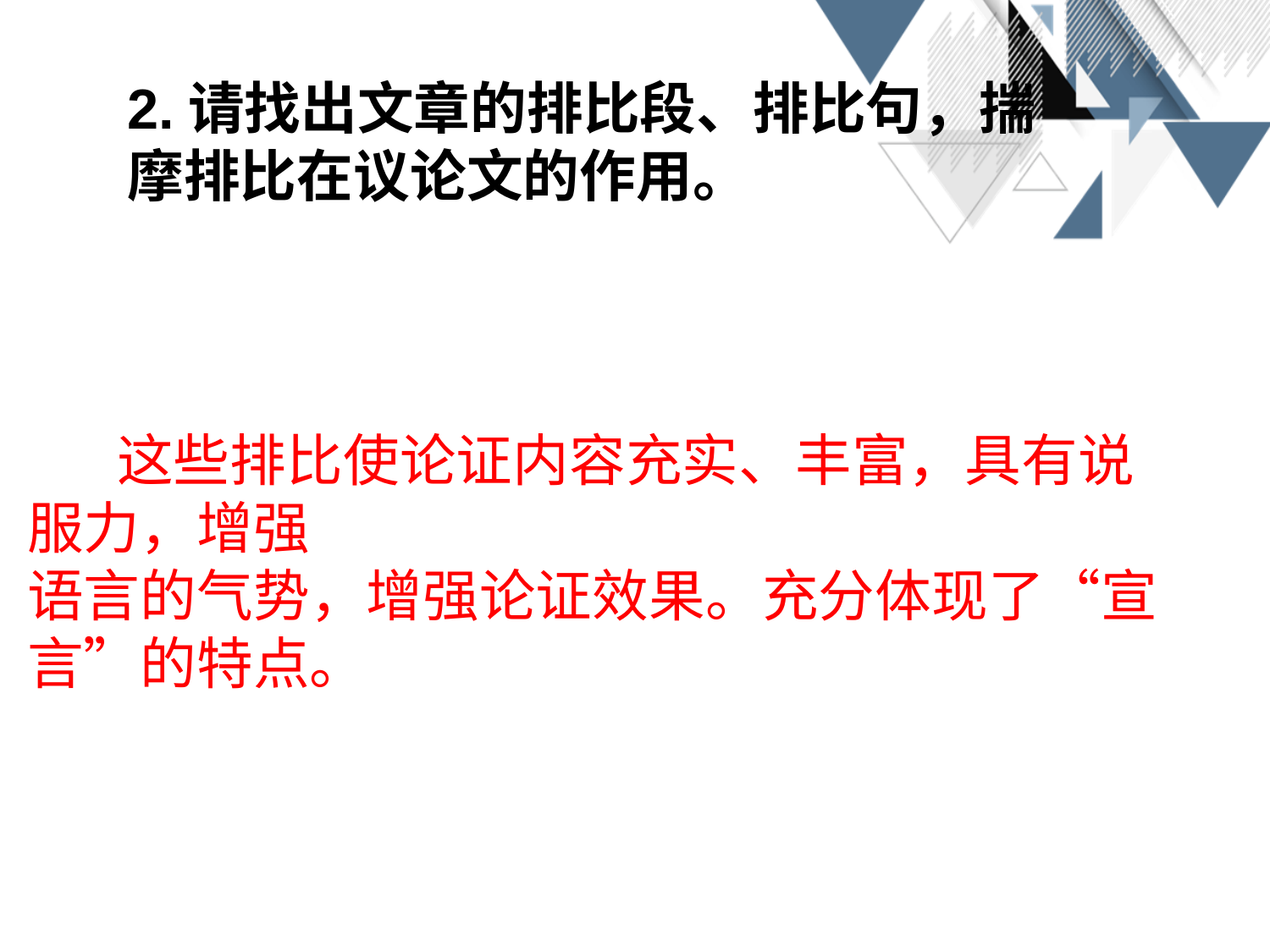

2.请找出文章的排比段、排比句，揣摩排比在议论文的作用。
      这些排比使论证内容充实、丰富，具有说服力，增强
语言的气势，增强论证效果。充分体现了“宣言”的特点。